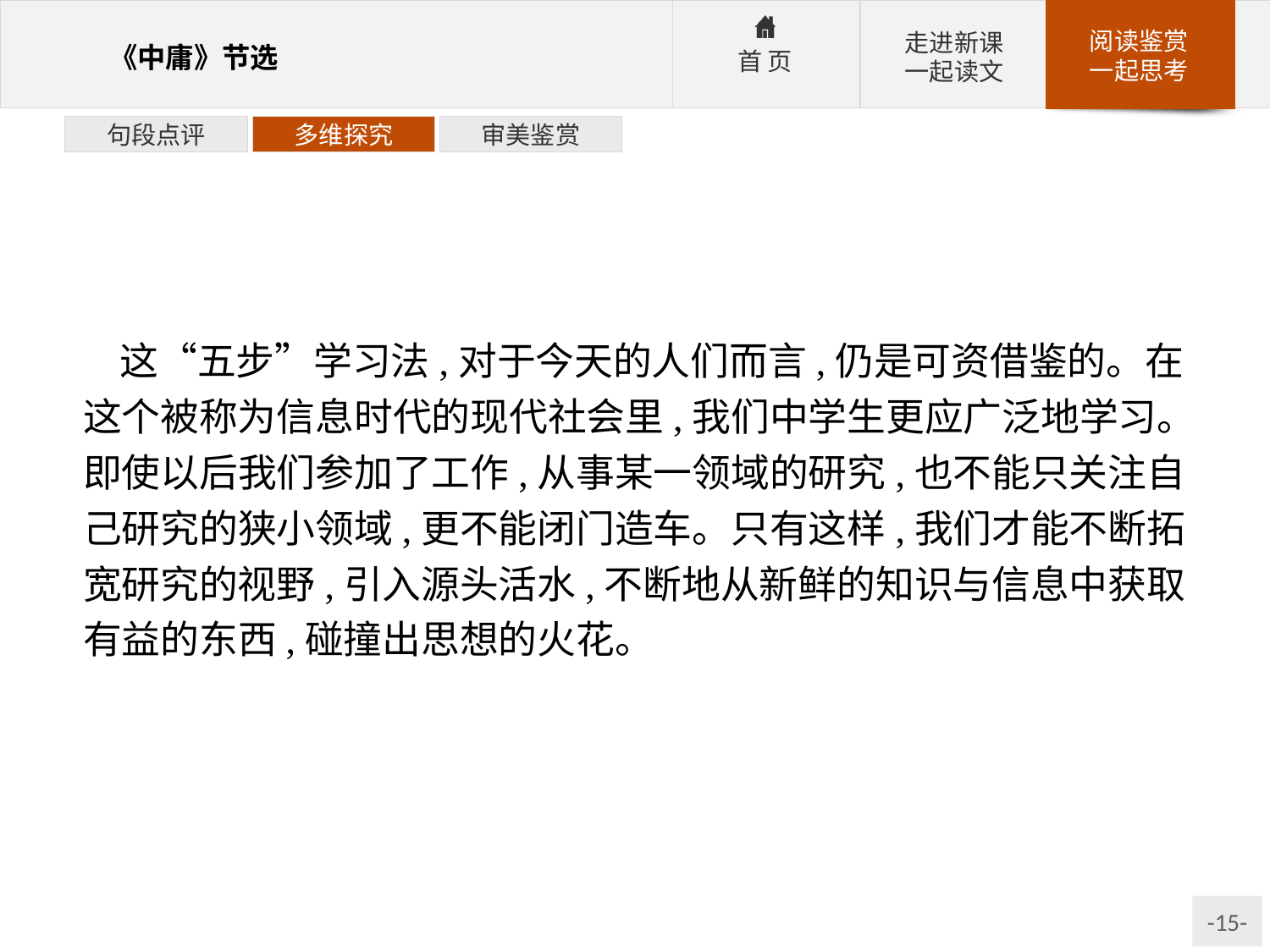

句段点评
多维探究
审美鉴赏
这“五步”学习法,对于今天的人们而言,仍是可资借鉴的。在这个被称为信息时代的现代社会里,我们中学生更应广泛地学习。即使以后我们参加了工作,从事某一领域的研究,也不能只关注自己研究的狭小领域,更不能闭门造车。只有这样,我们才能不断拓宽研究的视野,引入源头活水,不断地从新鲜的知识与信息中获取有益的东西,碰撞出思想的火花。